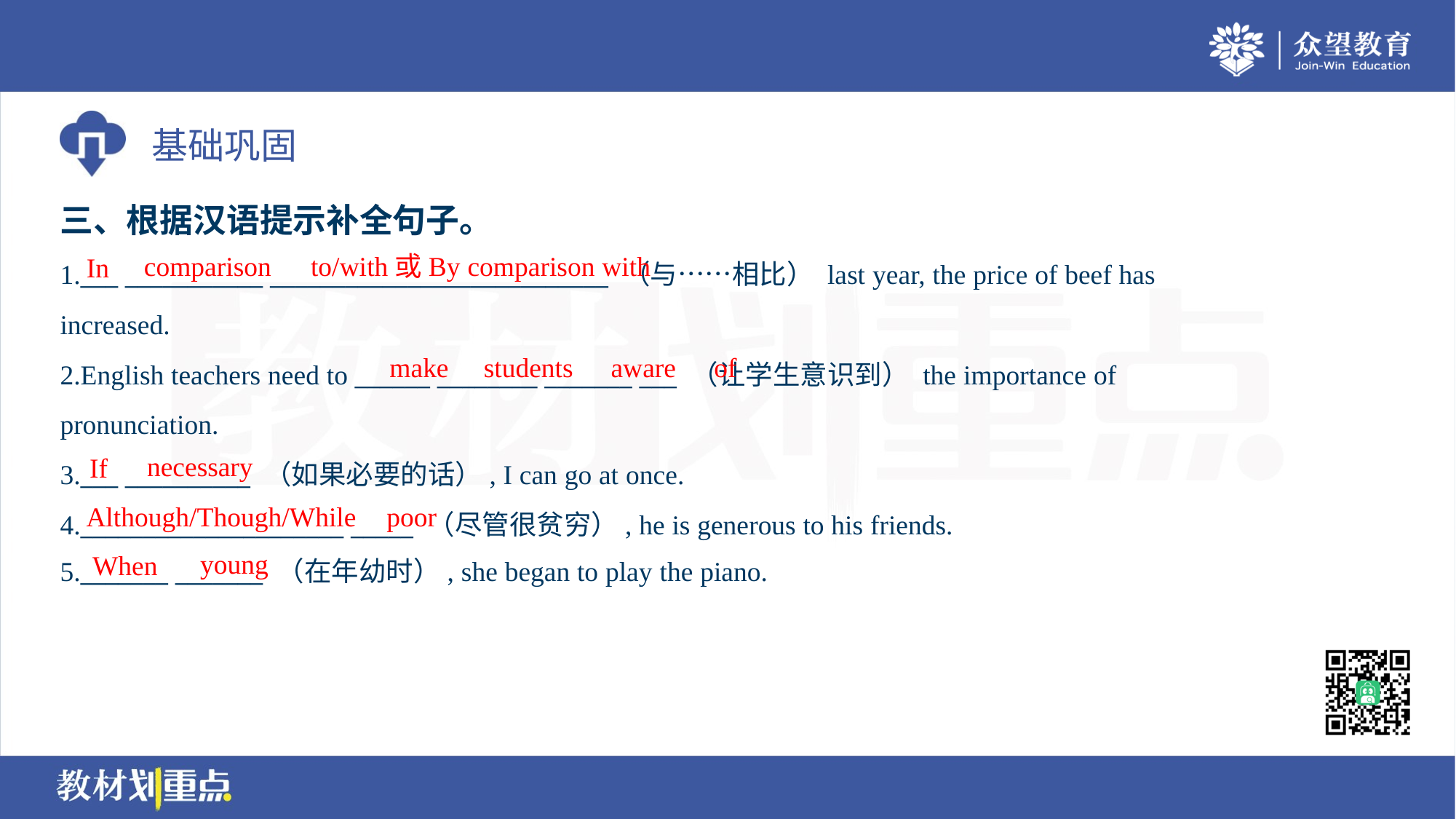

三、根据汉语提示补全句子。
comparison
to/with或By comparison with
In
1.___ ___________ ___________________________ （与……相比） last year, the price of beef has
increased.
2.English teachers need to ______ ________ _______ ___ （让学生意识到） the importance of
pronunciation.
3.___ __________ （如果必要的话）, I can go at once.
4._____________________ _____ （尽管很贫穷）, he is generous to his friends.
5._______ _______ （在年幼时）, she began to play the piano.
make
students
aware
of
necessary
If
Although/Though/While
poor
young
When